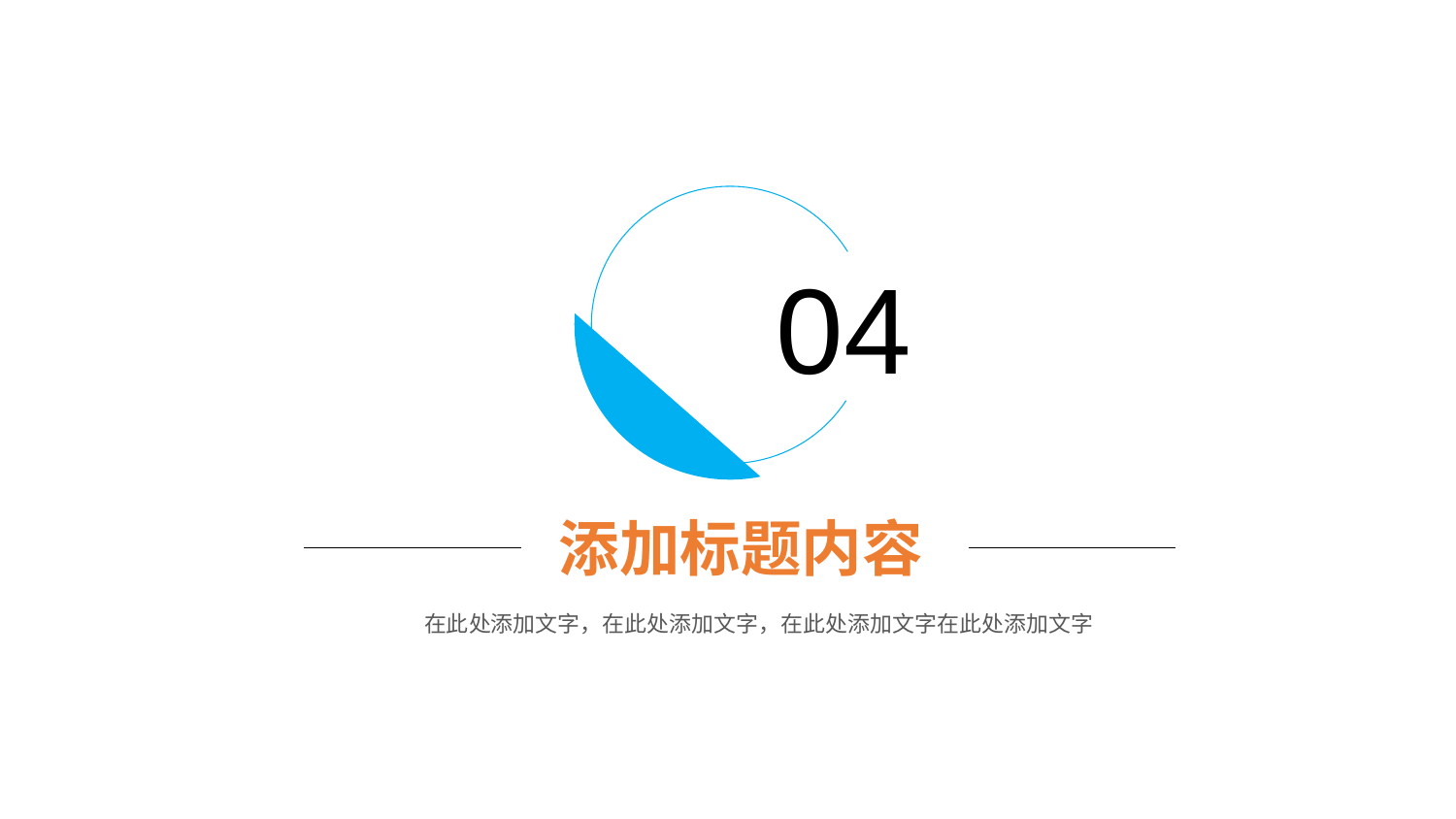

04
添加标题内容
在此处添加文字，在此处添加文字，在此处添加文字在此处添加文字